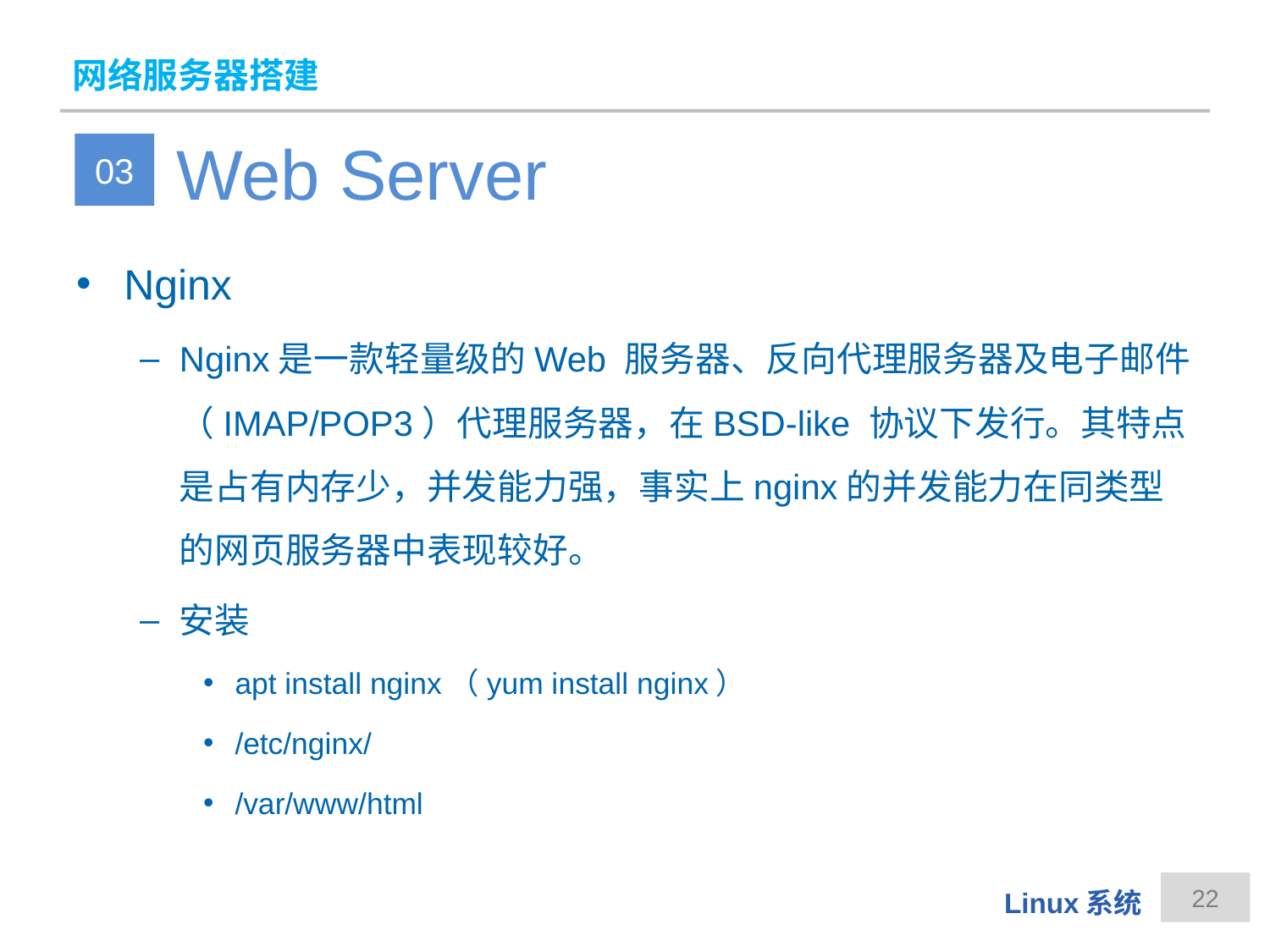

# 网络服务器搭建
Web Server
03
Nginx
Nginx是一款轻量级的Web 服务器、反向代理服务器及电子邮件（IMAP/POP3）代理服务器，在BSD-like 协议下发行。其特点是占有内存少，并发能力强，事实上nginx的并发能力在同类型的网页服务器中表现较好。
安装
apt install nginx（yum install nginx）
/etc/nginx/
/var/www/html